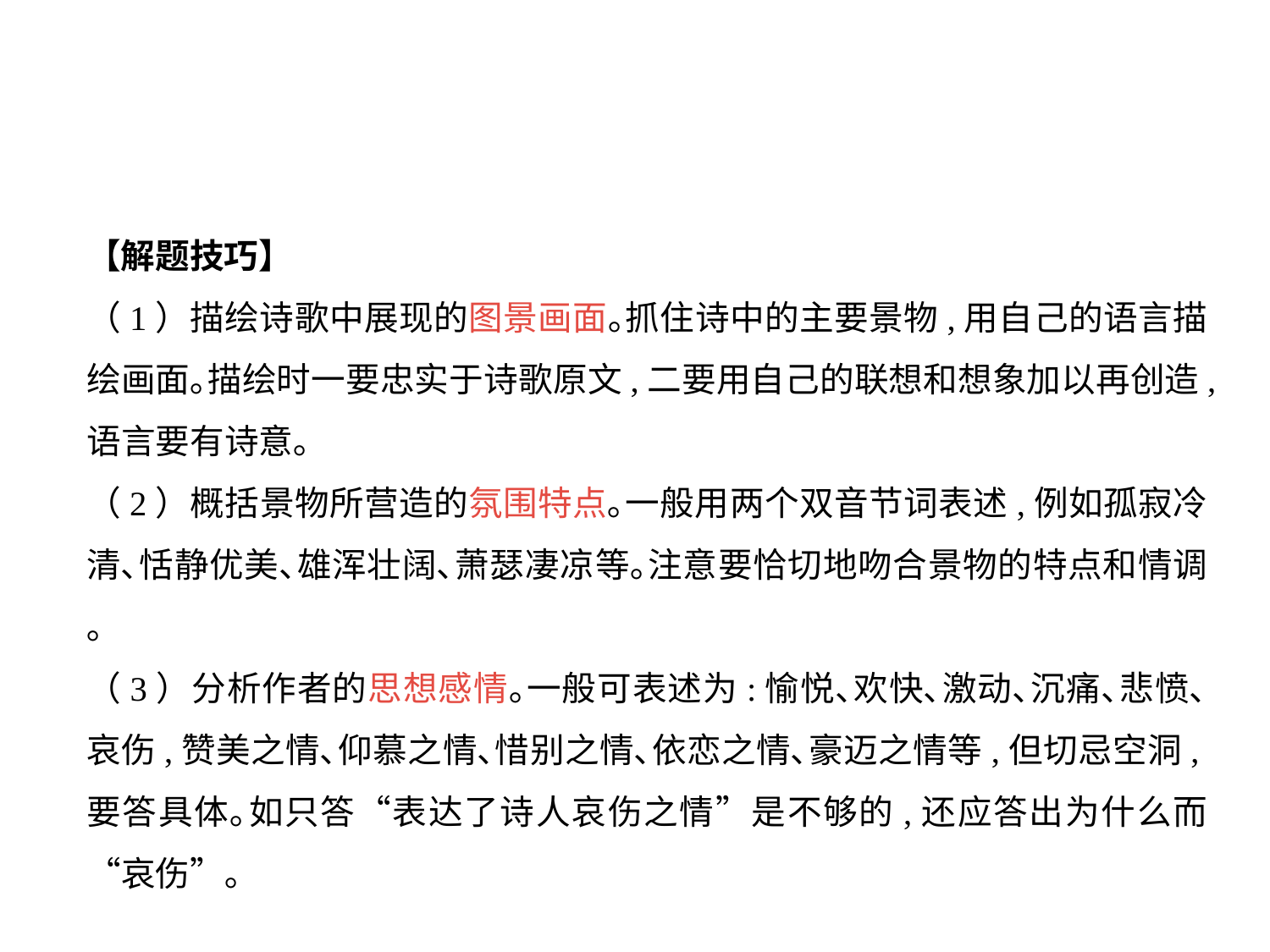

【解题技巧】
（1）描绘诗歌中展现的图景画面｡抓住诗中的主要景物,用自己的语言描绘画面｡描绘时一要忠实于诗歌原文,二要用自己的联想和想象加以再创造,语言要有诗意｡
（2）概括景物所营造的氛围特点｡一般用两个双音节词表述,例如孤寂冷清､恬静优美､雄浑壮阔､萧瑟凄凉等｡注意要恰切地吻合景物的特点和情调｡
（3）分析作者的思想感情｡一般可表述为:愉悦､欢快､激动､沉痛､悲愤､哀伤,赞美之情､仰慕之情､惜别之情､依恋之情､豪迈之情等,但切忌空洞,要答具体｡如只答“表达了诗人哀伤之情”是不够的,还应答出为什么而“哀伤”｡